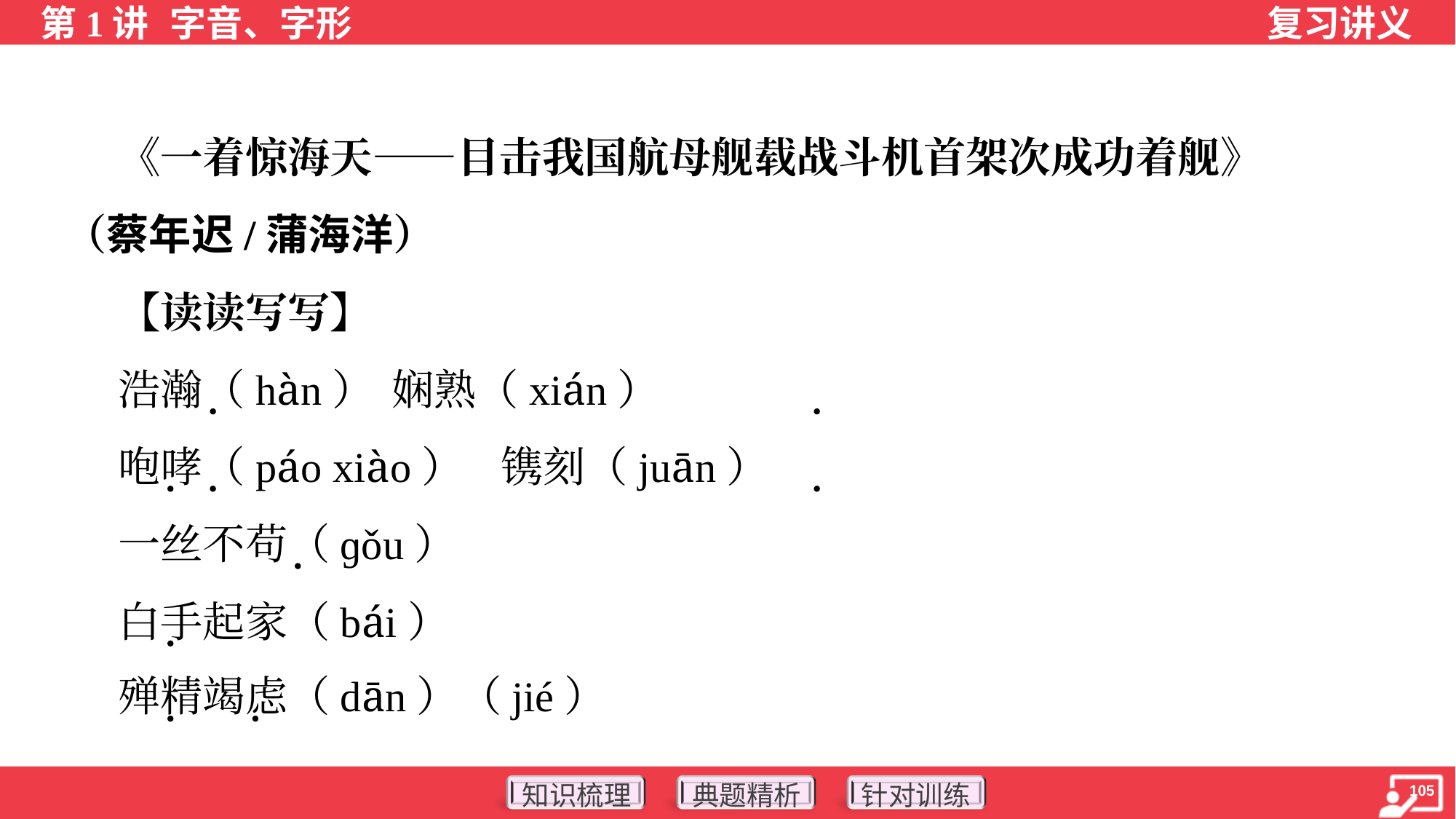

《一着惊海天——目击我国航母舰载战斗机首架次成功着舰》
（蔡年迟/蒲海洋）
    【读读写写】
    浩瀚（hàn）	娴熟（xián）
    咆哮（páo xiào）	镌刻（juān）
    一丝不苟（ɡǒu）
    白手起家（bái）
    殚精竭虑（dān）（jié）